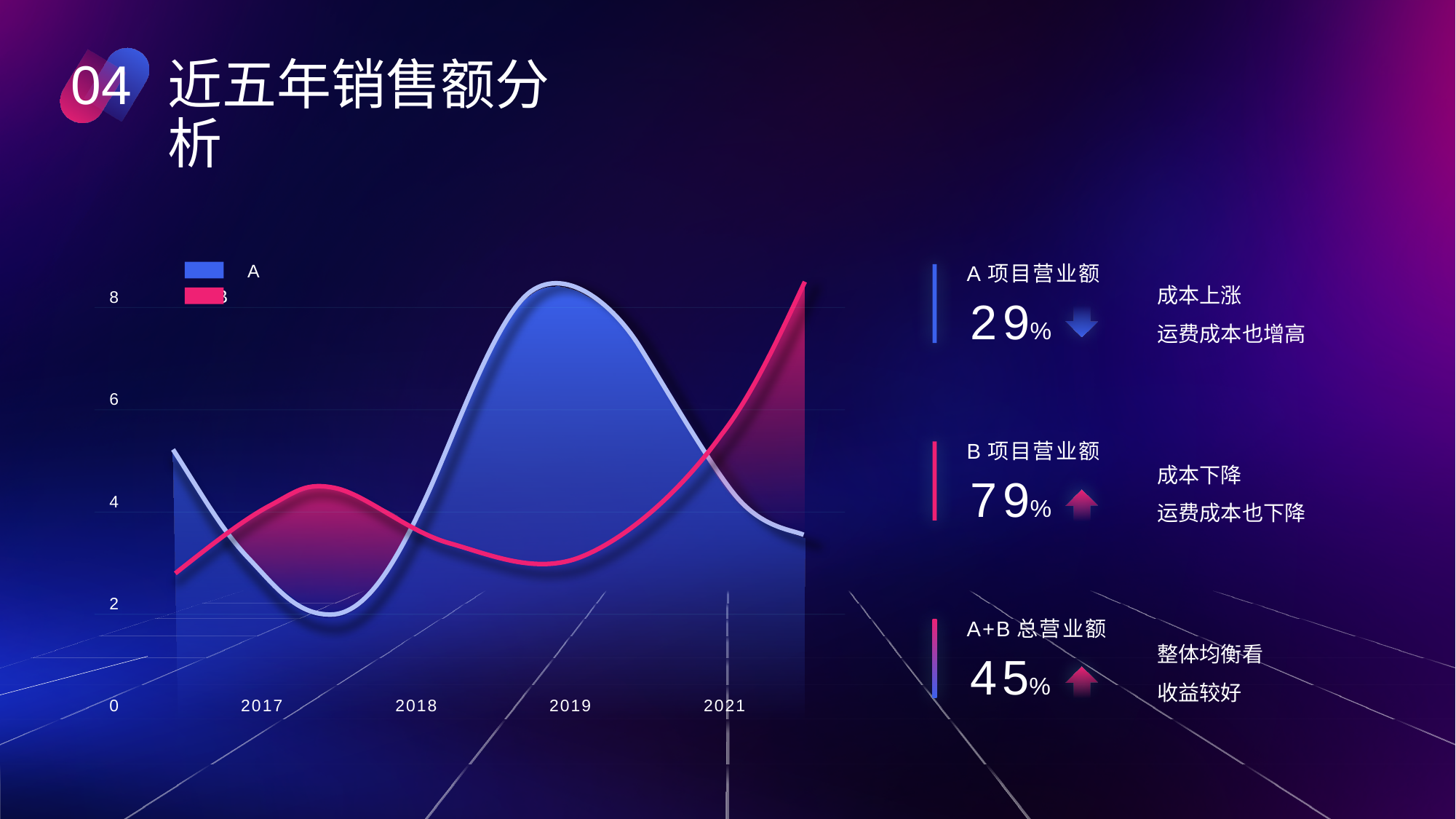

04
近五年销售额分析
A

B

A项目营业额

成本上涨
运费成本也增高
8

2
9%

6
B项目营业额

成本下降
运费成本也下降
7
9%
4

2
A+B总营业额

整体均衡看
收益较好
4
5%

0
2017
2018
2019
2021